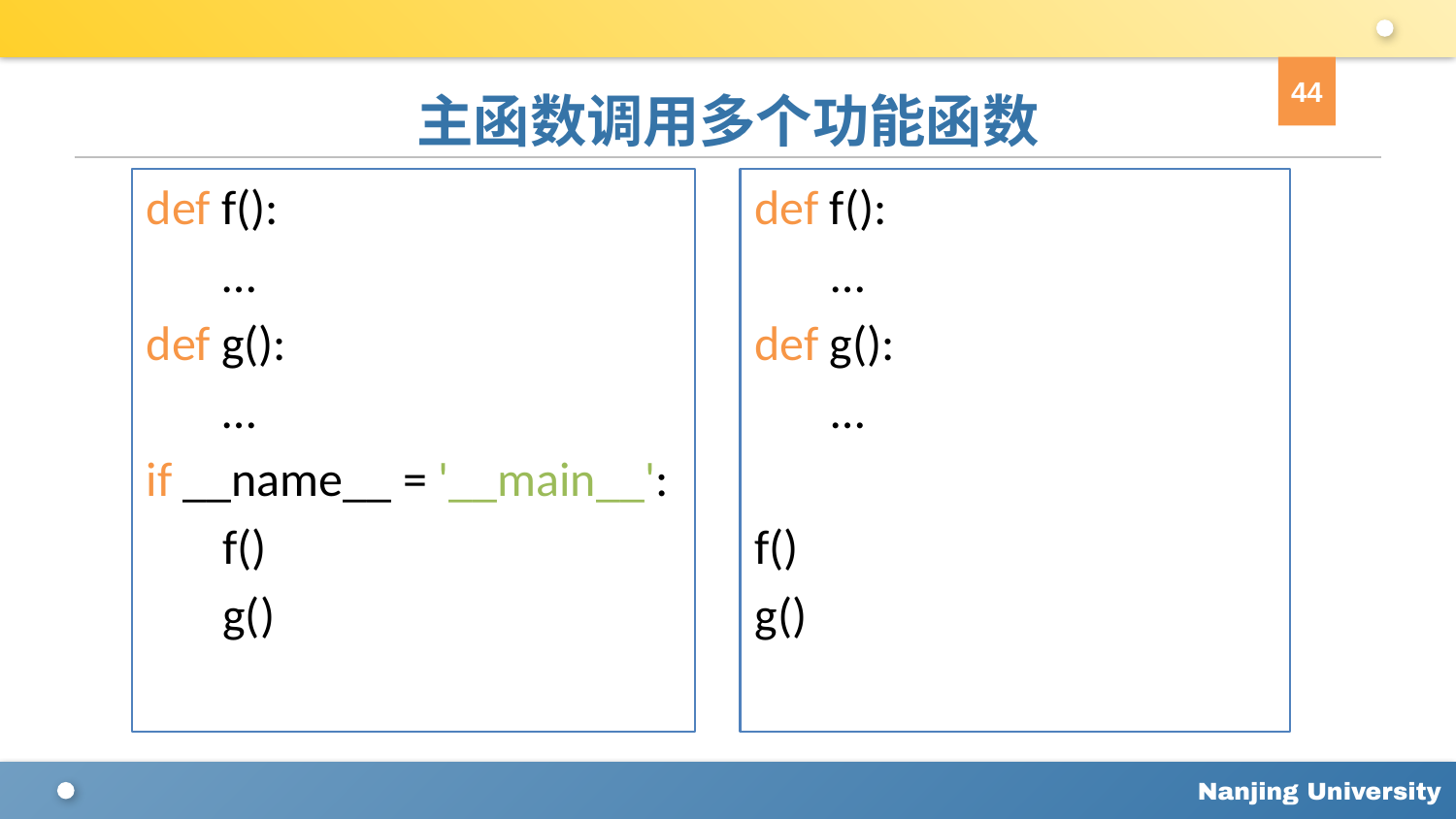

44
# 主函数调用多个功能函数
def f():
       …
def g():
       …
if __name__ = '__main__':
       f()
       g()
def f():
       …
def g():
       …

f()
g()